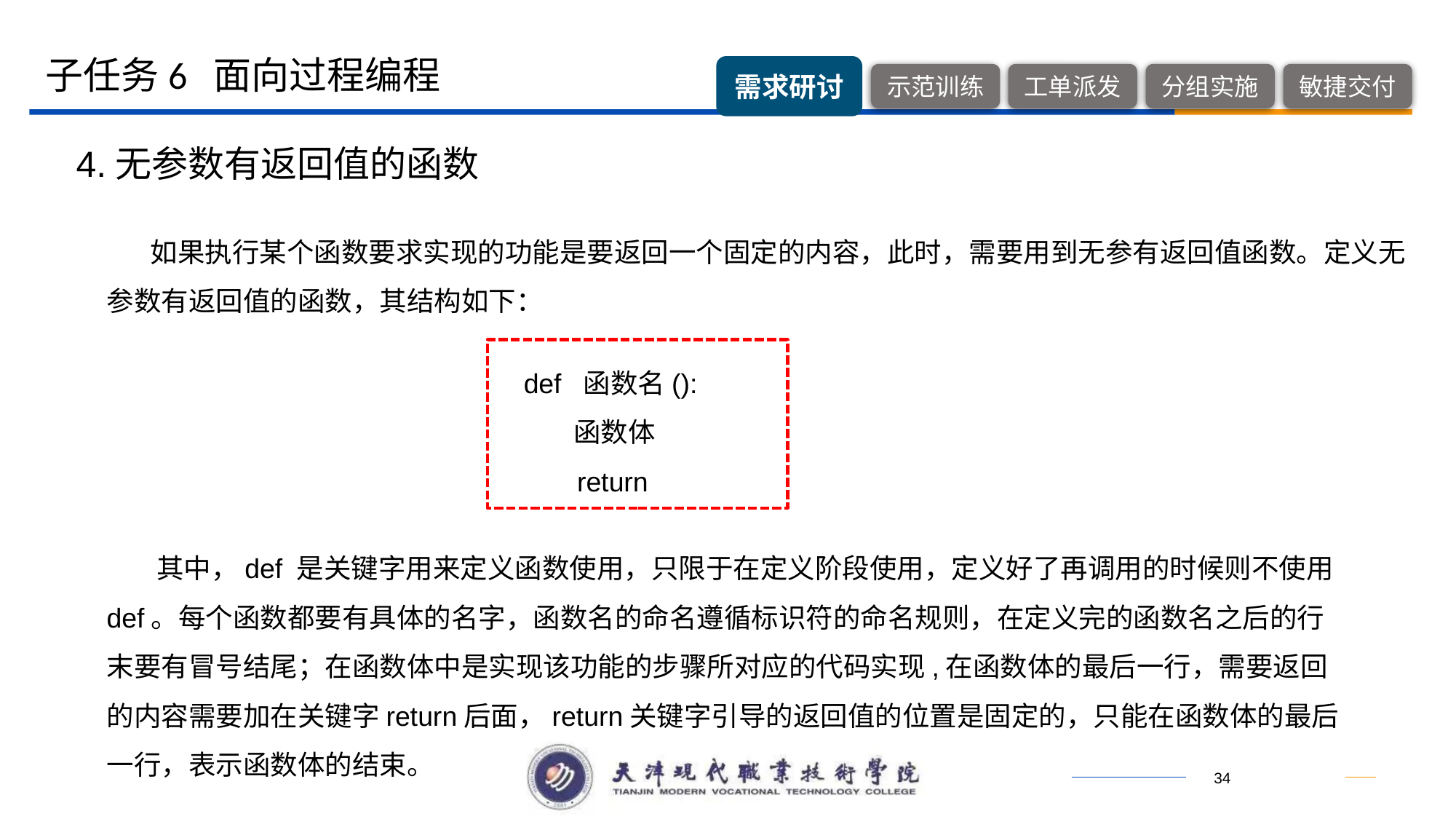

子任务6  面向过程编程

4.无参数有返回值的函数
      如果执行某个函数要求实现的功能是要返回一个固定的内容，此时，需要用到无参有返回值函数。定义无参数有返回值的函数，其结构如下：

def  函数名():
       函数体
       return

       其中，def 是关键字用来定义函数使用，只限于在定义阶段使用，定义好了再调用的时候则不使用def。每个函数都要有具体的名字，函数名的命名遵循标识符的命名规则，在定义完的函数名之后的行末要有冒号结尾；在函数体中是实现该功能的步骤所对应的代码实现,在函数体的最后一行，需要返回的内容需要加在关键字return后面，return关键字引导的返回值的位置是固定的，只能在函数体的最后一行，表示函数体的结束。